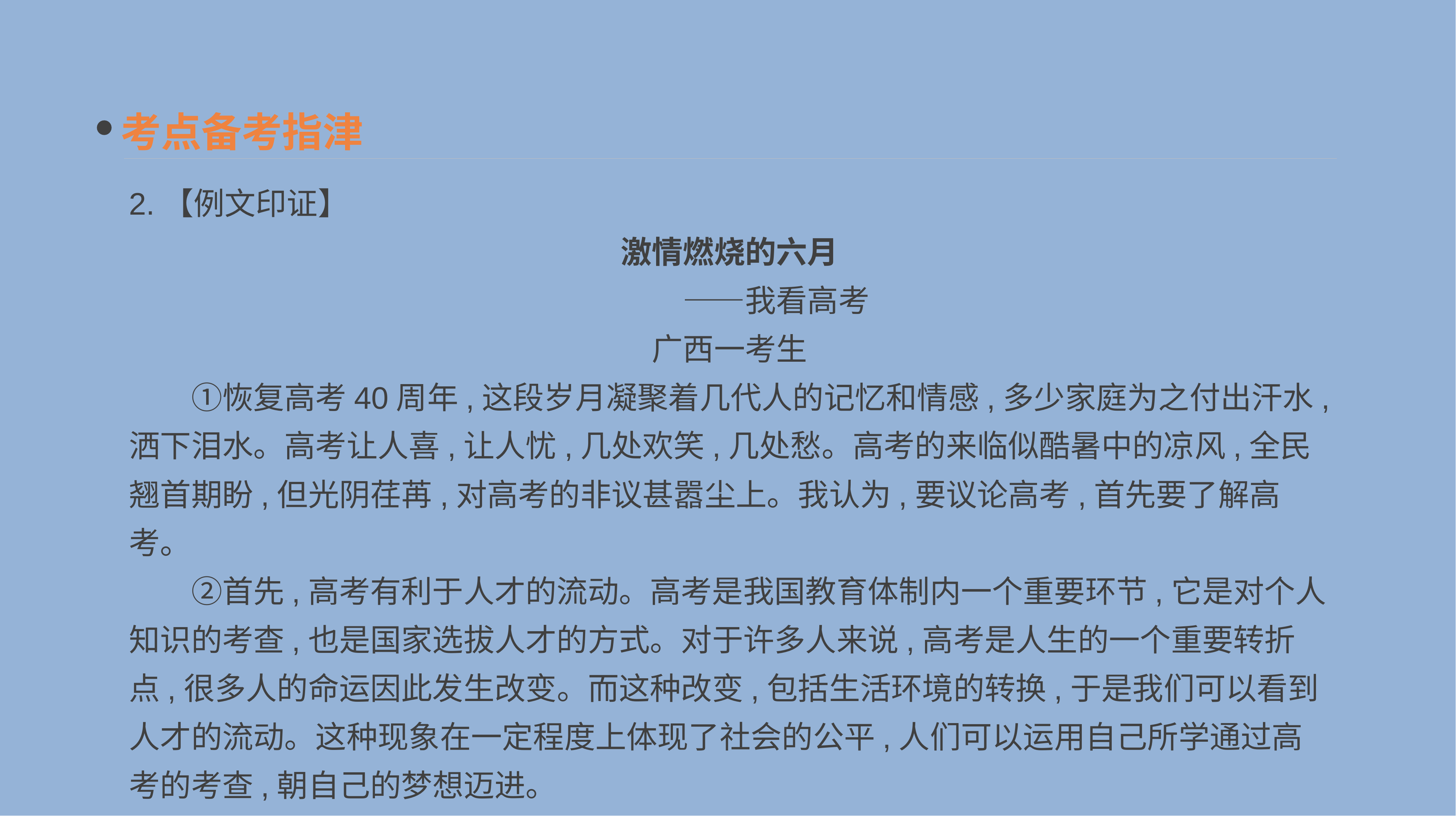

考点备考指津

2.【例文印证】
激情燃烧的六月
　　　——我看高考
广西一考生
　　①恢复高考40周年,这段岁月凝聚着几代人的记忆和情感,多少家庭为之付出汗水,洒下泪水。高考让人喜,让人忧,几处欢笑,几处愁。高考的来临似酷暑中的凉风,全民翘首期盼,但光阴荏苒,对高考的非议甚嚣尘上。我认为,要议论高考,首先要了解高考。
　　②首先,高考有利于人才的流动。高考是我国教育体制内一个重要环节,它是对个人知识的考查,也是国家选拔人才的方式。对于许多人来说,高考是人生的一个重要转折点,很多人的命运因此发生改变。而这种改变,包括生活环境的转换,于是我们可以看到人才的流动。这种现象在一定程度上体现了社会的公平,人们可以运用自己所学通过高考的考查,朝自己的梦想迈进。